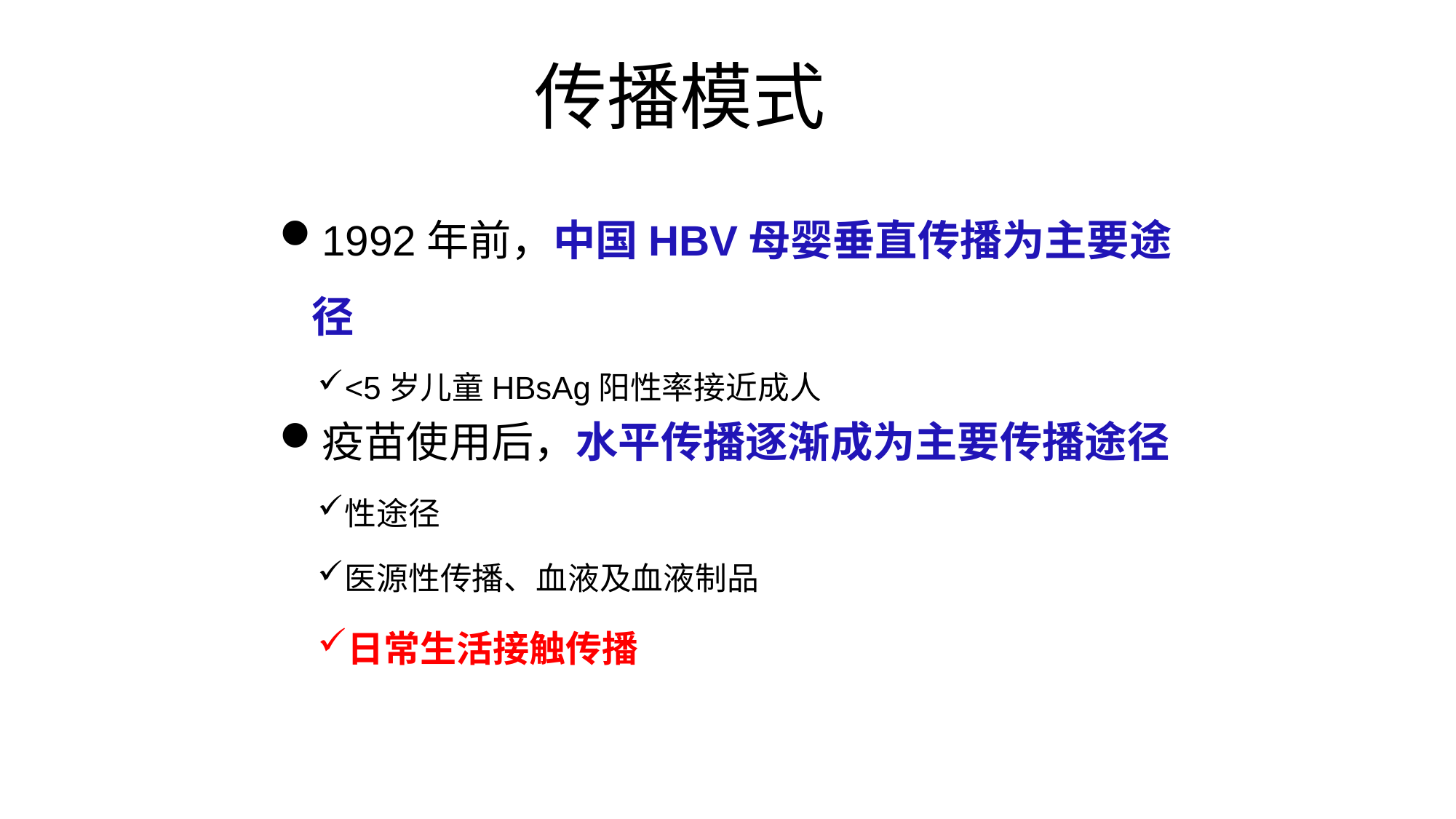

传播模式
1992年前，中国HBV母婴垂直传播为主要途径
<5岁儿童HBsAg阳性率接近成人
疫苗使用后，水平传播逐渐成为主要传播途径
性途径
医源性传播、血液及血液制品
日常生活接触传播

28